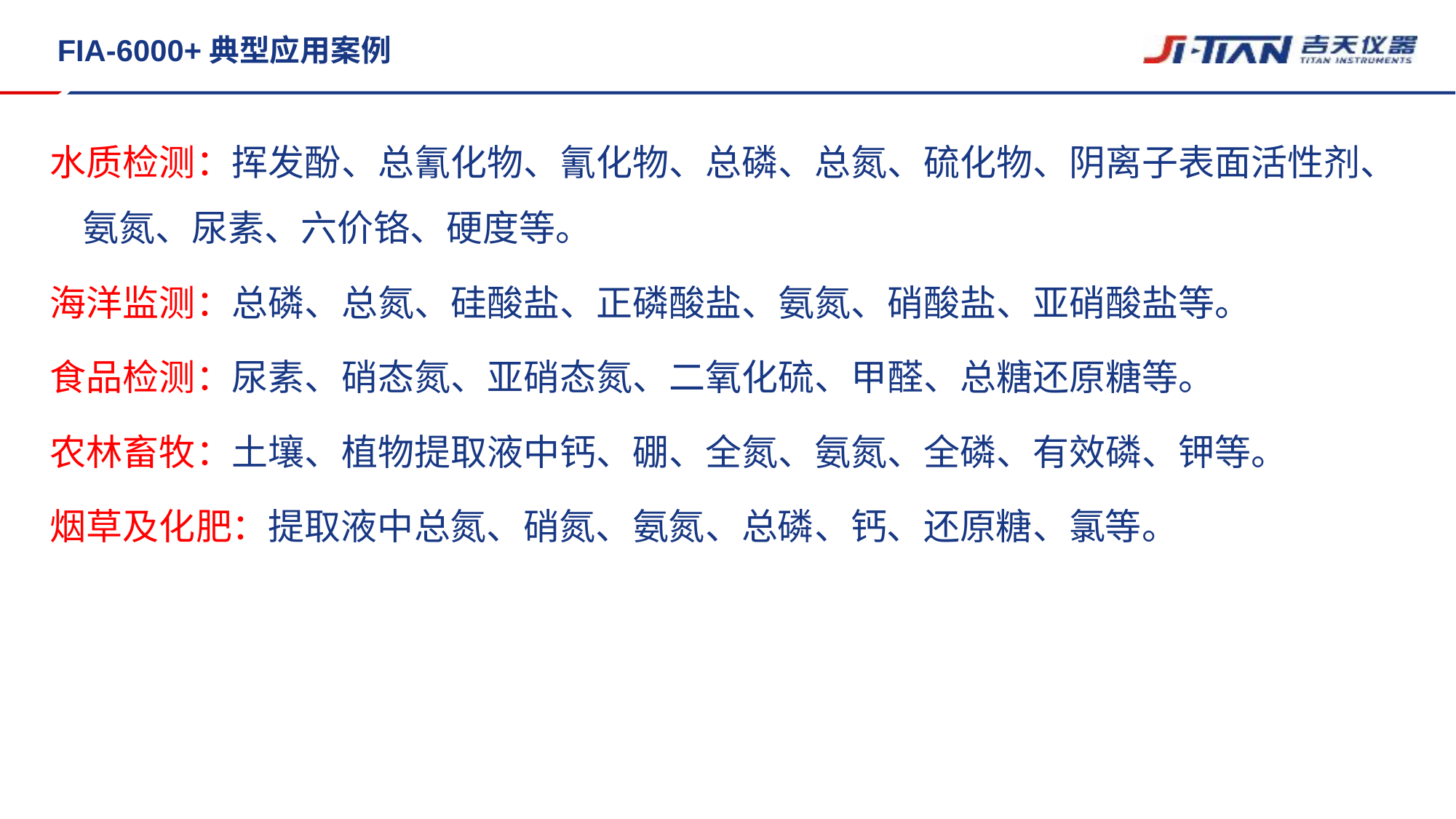

# FIA-6000+典型应用案例
水质检测：挥发酚、总氰化物、氰化物、总磷、总氮、硫化物、阴离子表面活性剂、氨氮、尿素、六价铬、硬度等。
海洋监测：总磷、总氮、硅酸盐、正磷酸盐、氨氮、硝酸盐、亚硝酸盐等。
食品检测：尿素、硝态氮、亚硝态氮、二氧化硫、甲醛、总糖还原糖等。
农林畜牧：土壤、植物提取液中钙、硼、全氮、氨氮、全磷、有效磷、钾等。
烟草及化肥：提取液中总氮、硝氮、氨氮、总磷、钙、还原糖、氯等。